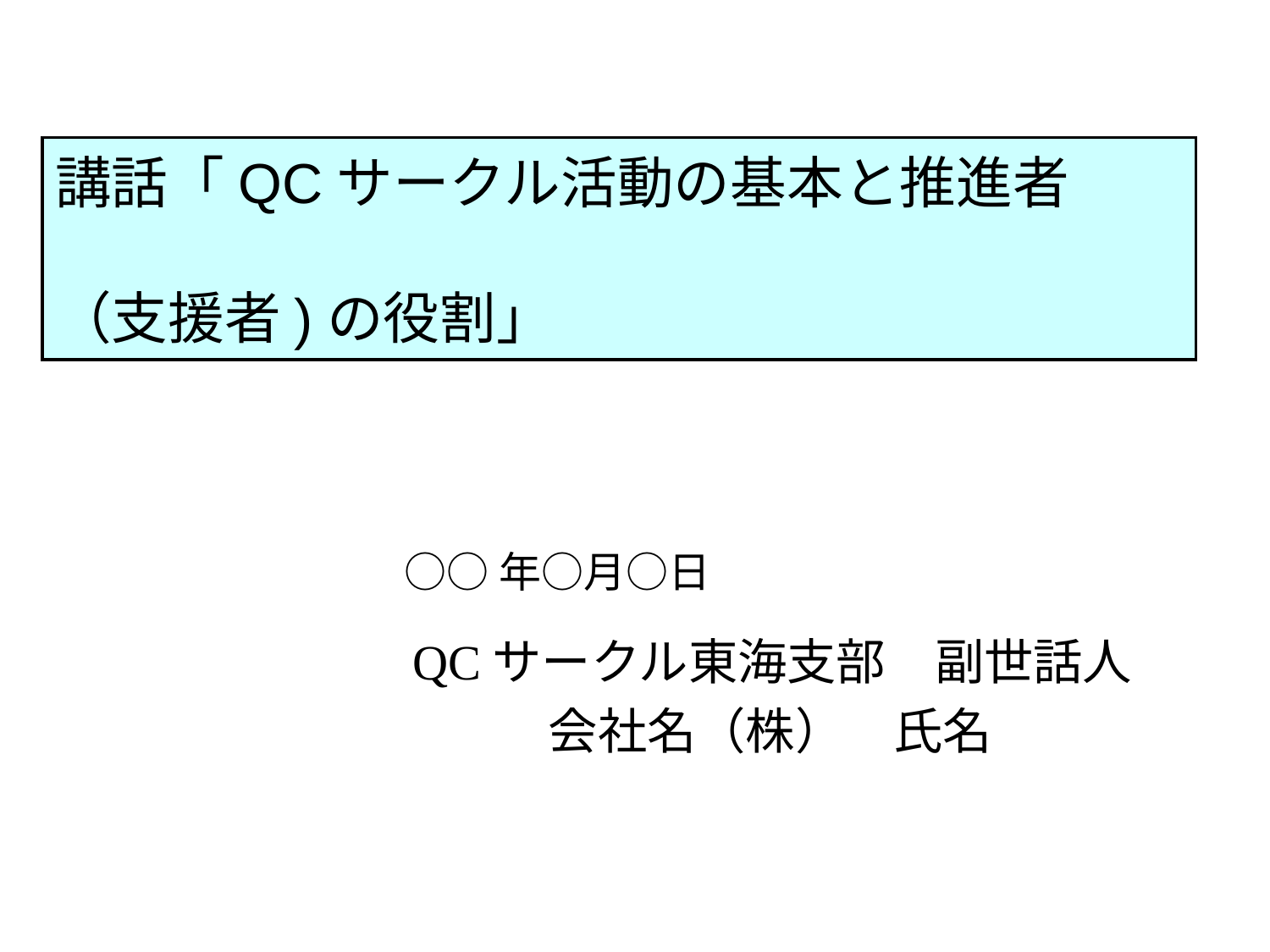

# 講話「QCサークル活動の基本と推進者 　　　　　　　　　　　　　　　　　　（支援者)の役割」
○○年○月○日
　QCサークル東海支部　副世話人
　　　　会社名（株）　氏名